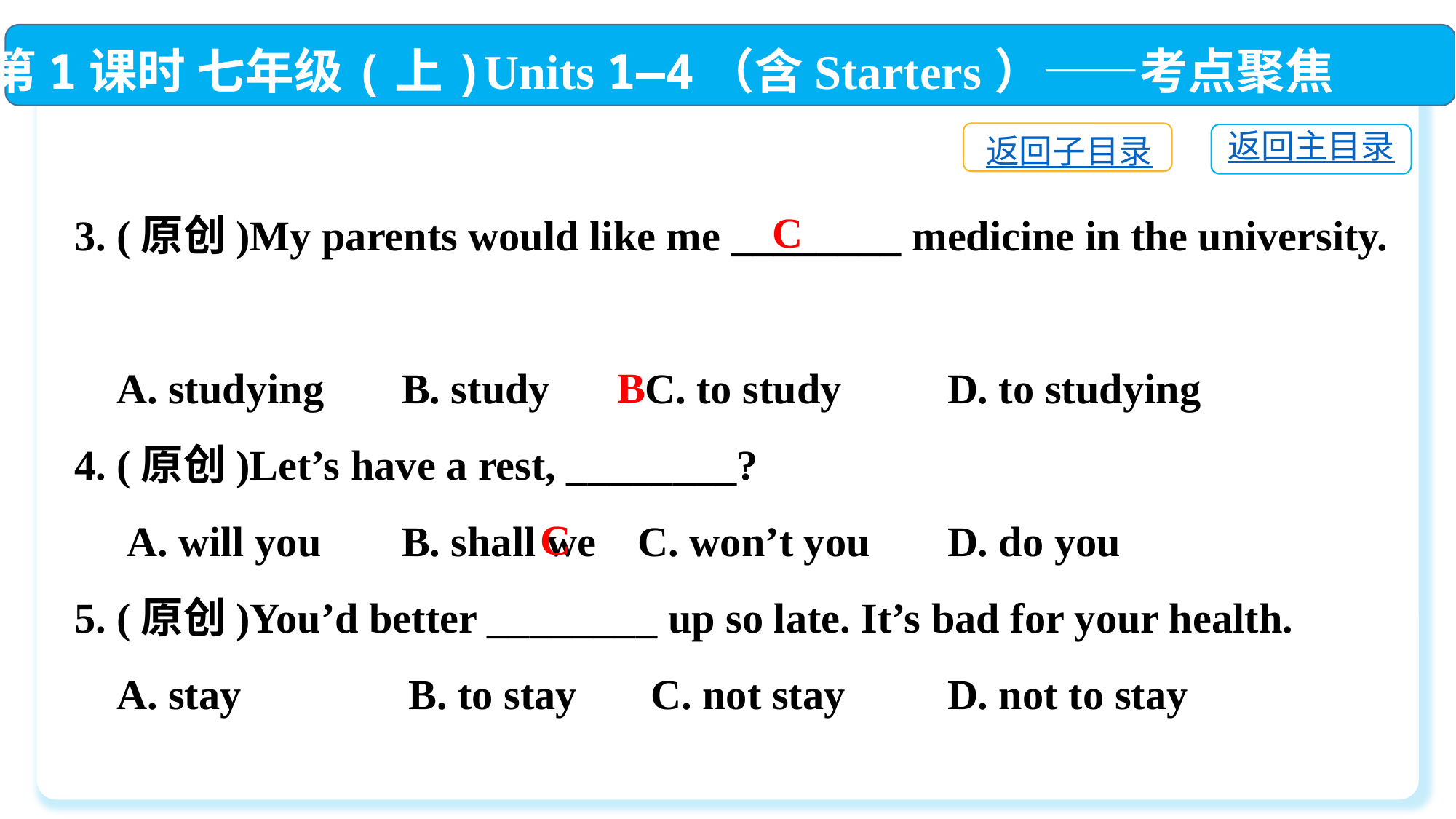

第1课时 七年级(上)Units 1—4（含Starters）——考点聚焦

返回子目录
返回主目录
3. (原创)My parents would like me ________ medicine in the university.
    A. studying　	B. study         C. to study　	D. to studying
4. (原创)Let’s have a rest, ________?
     A. will you	B. shall we    C. won’t you	D. do you
5. (原创)You’d better ________ up so late. It’s bad for your health.
    A. stay	           B. to stay       C. not stay	D. not to stay
C

B
C